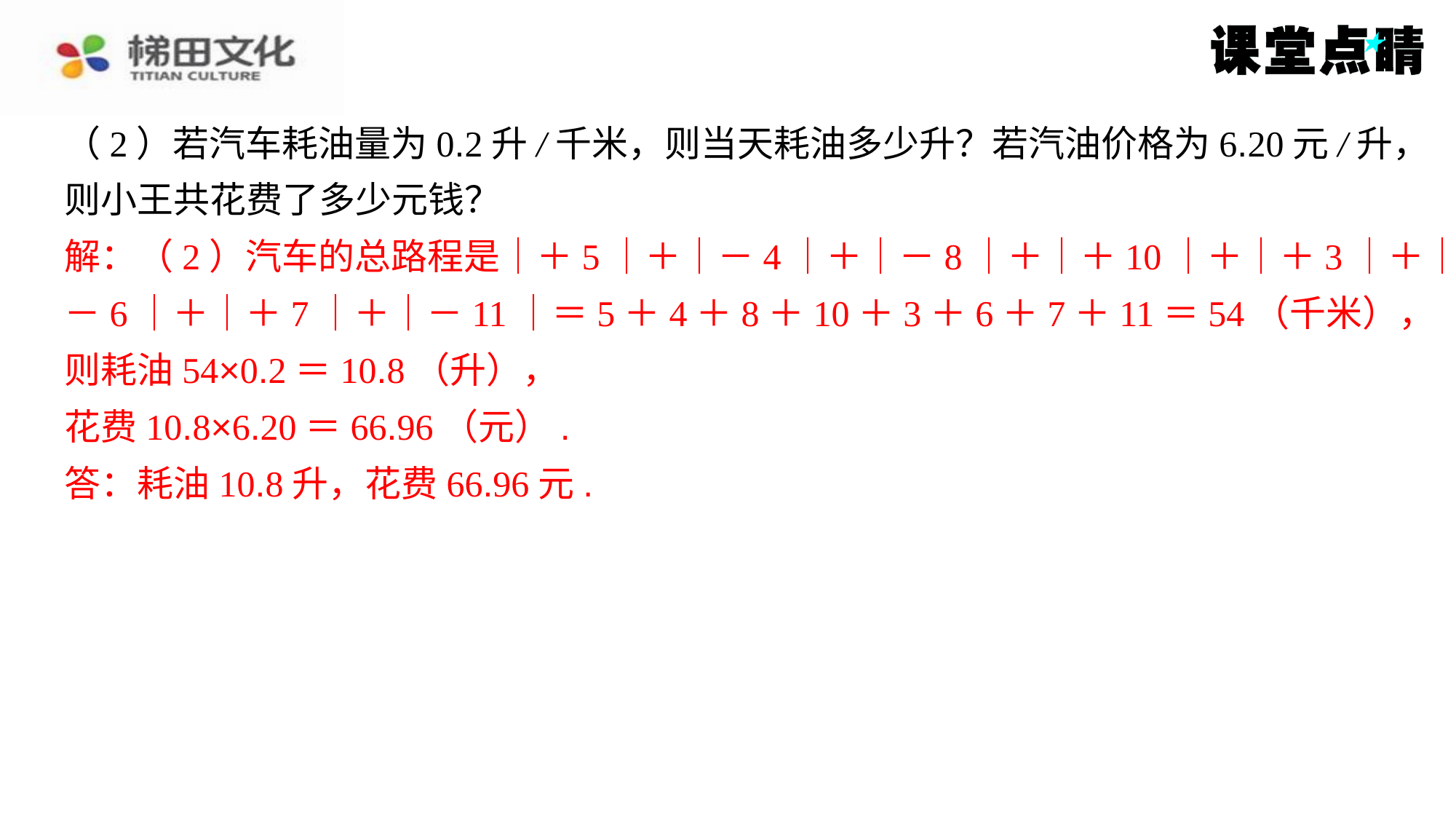

（2）若汽车耗油量为0.2升/千米，则当天耗油多少升？若汽油价格为6.20元/升，
则小王共花费了多少元钱？
解：（2）汽车的总路程是｜＋5｜＋｜－4｜＋｜－8｜＋｜＋10｜＋｜＋3｜＋｜
－6｜＋｜＋7｜＋｜－11｜＝5＋4＋8＋10＋3＋6＋7＋11＝54（千米），
则耗油54×0.2＝10.8（升），
花费10.8×6.20＝66.96（元）.
答：耗油10.8升，花费66.96元.
解：（2）汽车的总路程是｜＋5｜＋｜－4｜＋｜－8｜＋｜＋10｜＋｜＋3｜＋｜
－6｜＋｜＋7｜＋｜－11｜＝5＋4＋8＋10＋3＋6＋7＋11＝54（千米），
则耗油54×0.2＝10.8（升），
花费10.8×6.20＝66.96（元）.
答：耗油10.8升，花费66.96元.